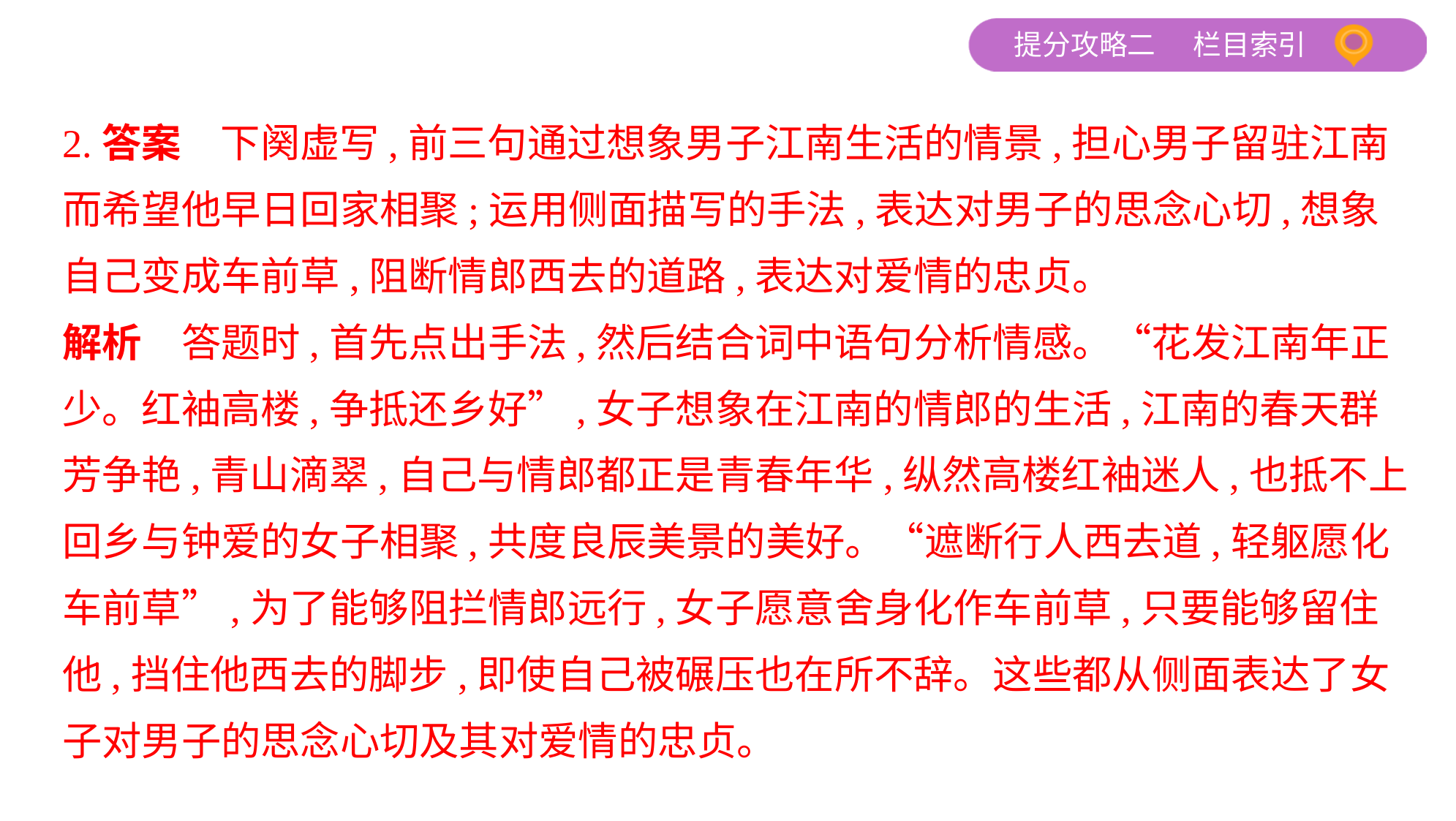

2.答案　下阕虚写,前三句通过想象男子江南生活的情景,担心男子留驻江南
而希望他早日回家相聚;运用侧面描写的手法,表达对男子的思念心切,想象
自己变成车前草,阻断情郎西去的道路,表达对爱情的忠贞。
解析　答题时,首先点出手法,然后结合词中语句分析情感。“花发江南年正
少。红袖高楼,争抵还乡好”,女子想象在江南的情郎的生活,江南的春天群
芳争艳,青山滴翠,自己与情郎都正是青春年华,纵然高楼红袖迷人,也抵不上
回乡与钟爱的女子相聚,共度良辰美景的美好。“遮断行人西去道,轻躯愿化
车前草”,为了能够阻拦情郎远行,女子愿意舍身化作车前草,只要能够留住
他,挡住他西去的脚步,即使自己被碾压也在所不辞。这些都从侧面表达了女
子对男子的思念心切及其对爱情的忠贞。